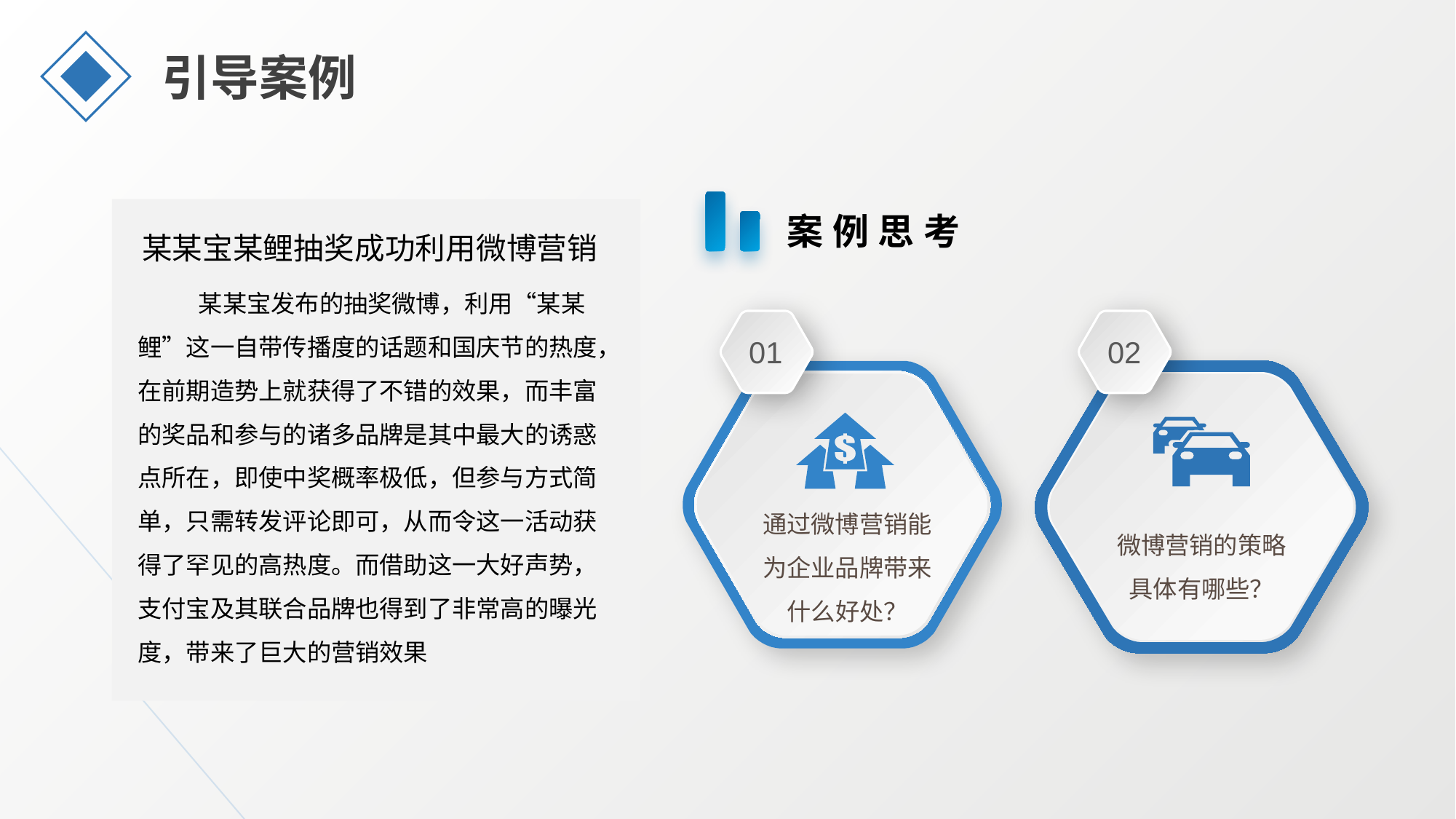

引导案例

案例思考
某某宝某鲤抽奖成功利用微博营销

某某宝发布的抽奖微博，利用“某某鲤”这一自带传播度的话题和国庆节的热度，在前期造势上就获得了不错的效果，而丰富的奖品和参与的诸多品牌是其中最大的诱惑点所在，即使中奖概率极低，但参与方式简单，只需转发评论即可，从而令这一活动获得了罕见的高热度。而借助这一大好声势，支付宝及其联合品牌也得到了非常高的曝光度，带来了巨大的营销效果

01

02

通过微博营销能为企业品牌带来什么好处？
微博营销的策略具体有哪些？